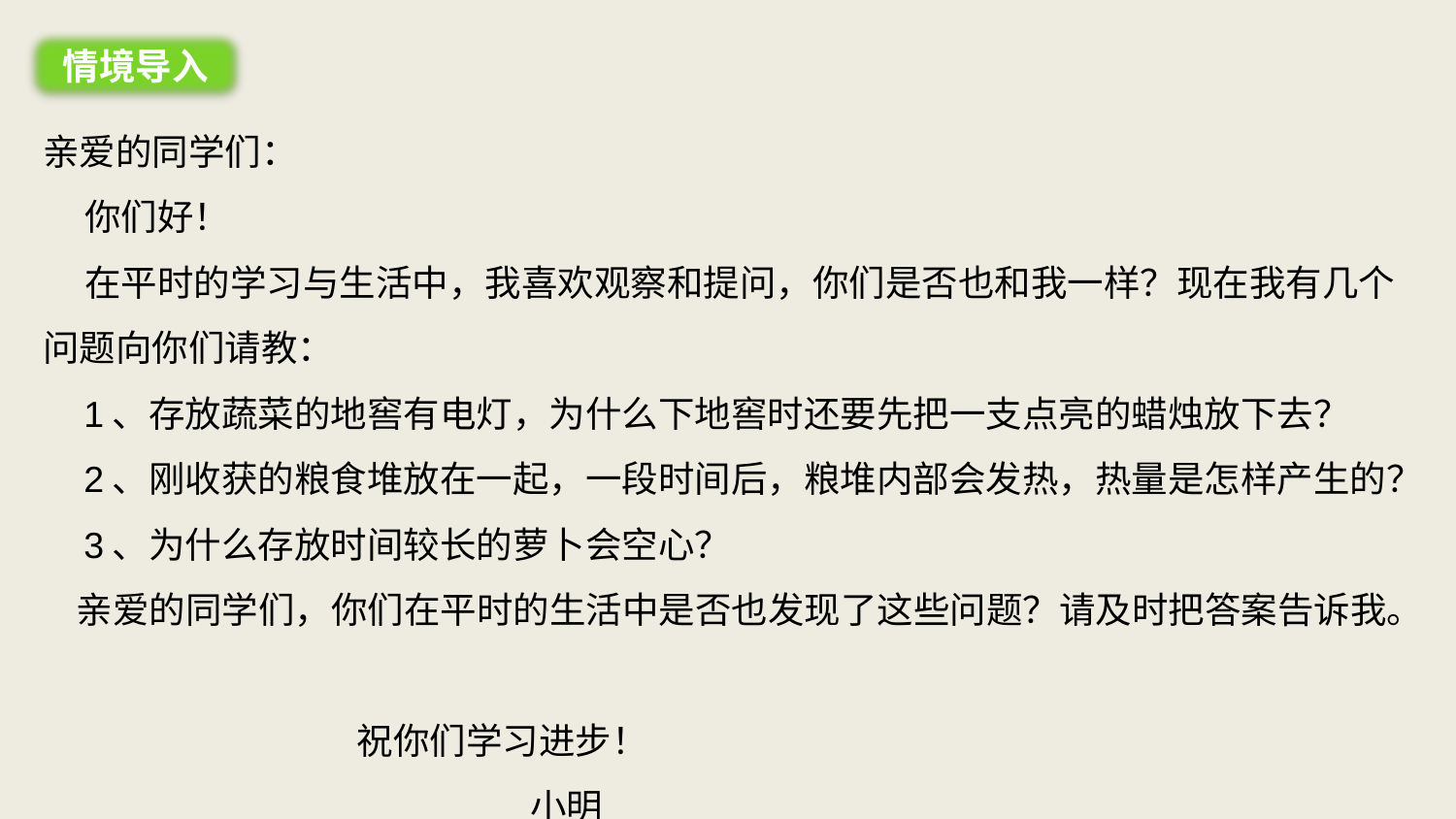

情境导入
亲爱的同学们：
    你们好！
    在平时的学习与生活中，我喜欢观察和提问，你们是否也和我一样？现在我有几个问题向你们请教：
    1、存放蔬菜的地窖有电灯，为什么下地窖时还要先把一支点亮的蜡烛放下去？
    2、刚收获的粮食堆放在一起，一段时间后，粮堆内部会发热，热量是怎样产生的？
    3、为什么存放时间较长的萝卜会空心？
   亲爱的同学们，你们在平时的生活中是否也发现了这些问题？请及时把答案告诉我。
                                     祝你们学习进步！
                                                          小明